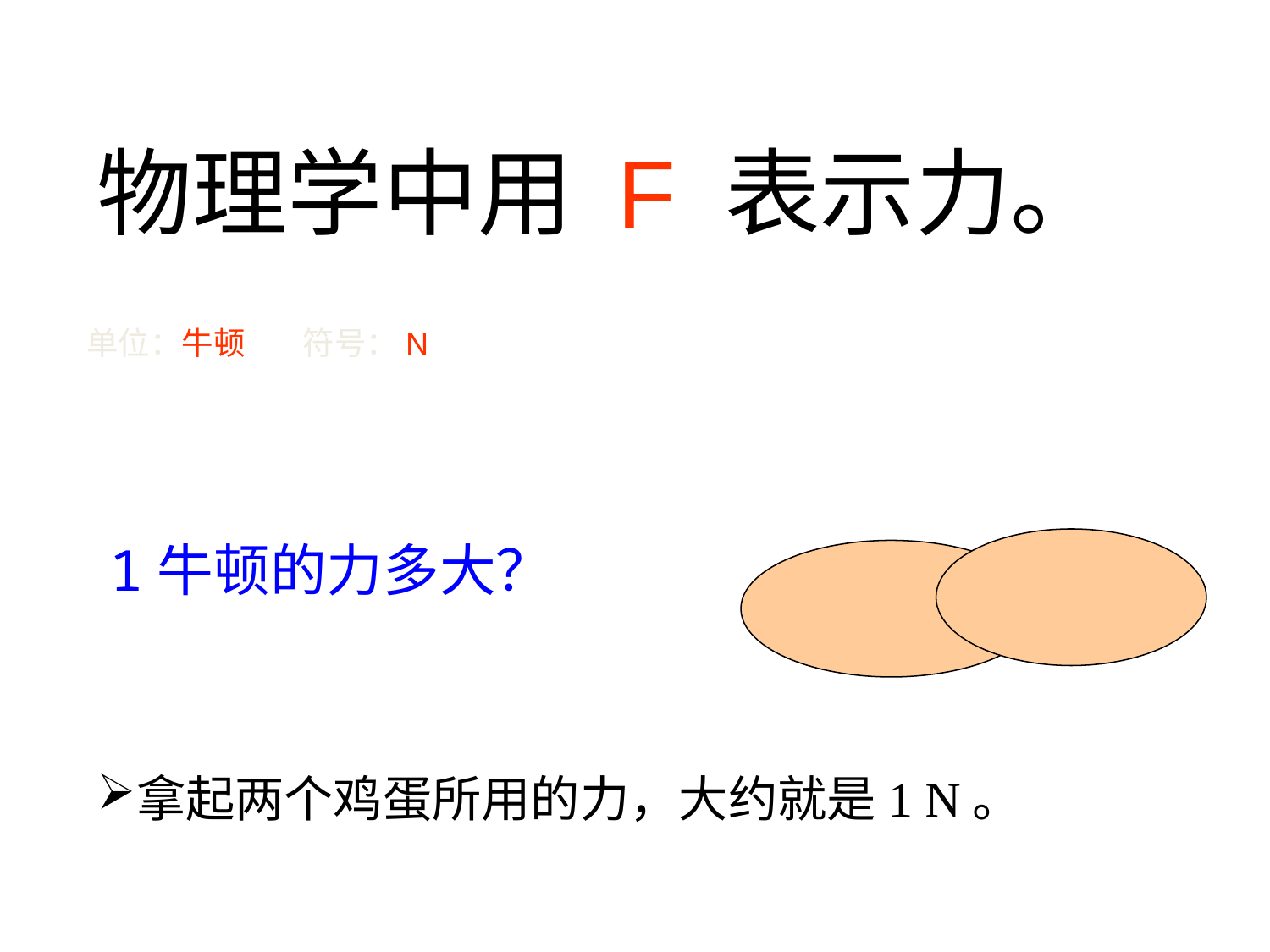

物理学中用 F 表示力。
单位：牛顿        符号：N
 1牛顿的力多大？

拿起两个鸡蛋所用的力，大约就是1 N。